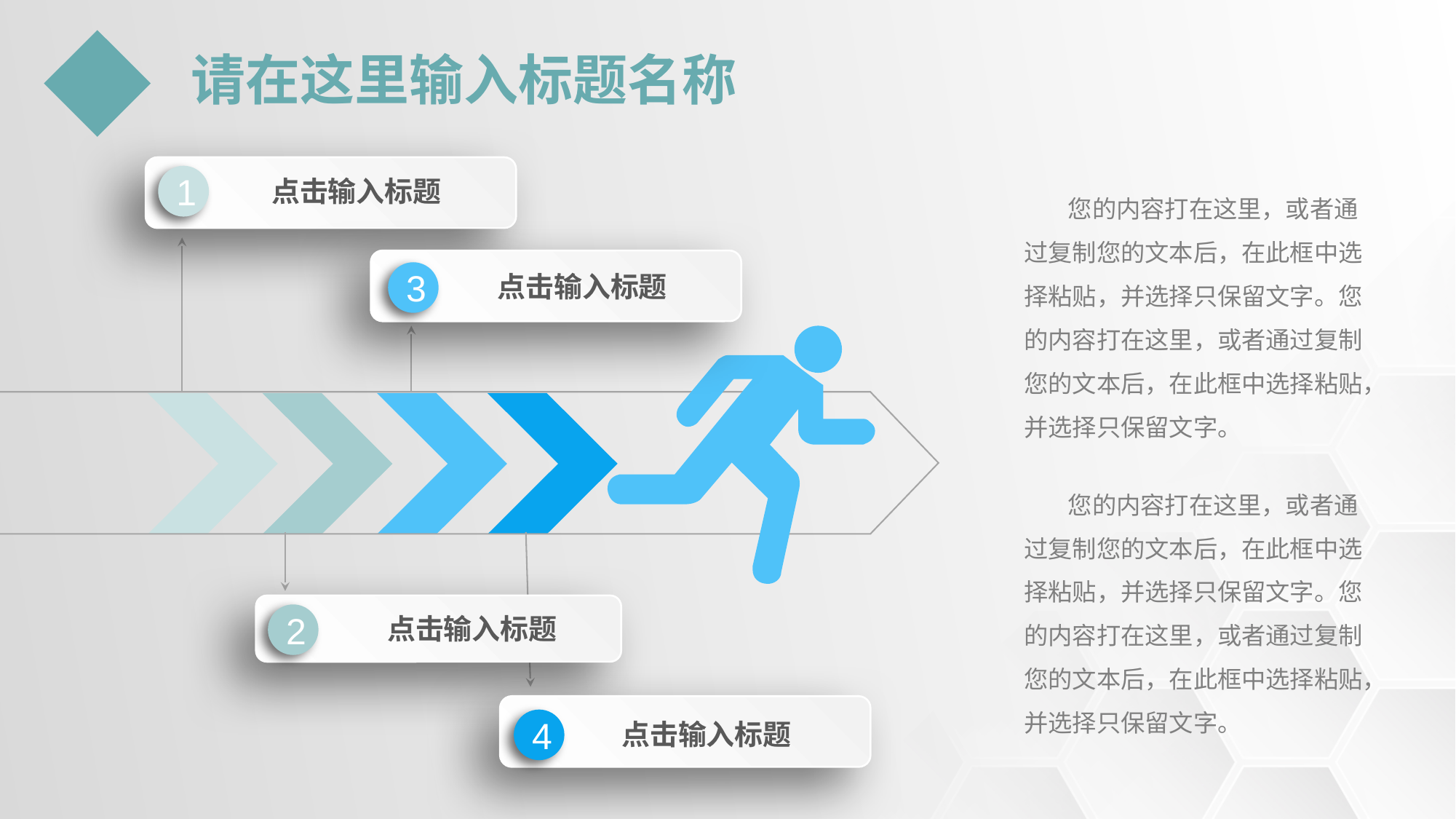

请在这里输入标题名称

1
点击输入标题
       您的内容打在这里，或者通过复制您的文本后，在此框中选择粘贴，并选择只保留文字。您的内容打在这里，或者通过复制您的文本后，在此框中选择粘贴，并选择只保留文字。

3
点击输入标题

       您的内容打在这里，或者通过复制您的文本后，在此框中选择粘贴，并选择只保留文字。您的内容打在这里，或者通过复制您的文本后，在此框中选择粘贴，并选择只保留文字。

2
点击输入标题

4
点击输入标题